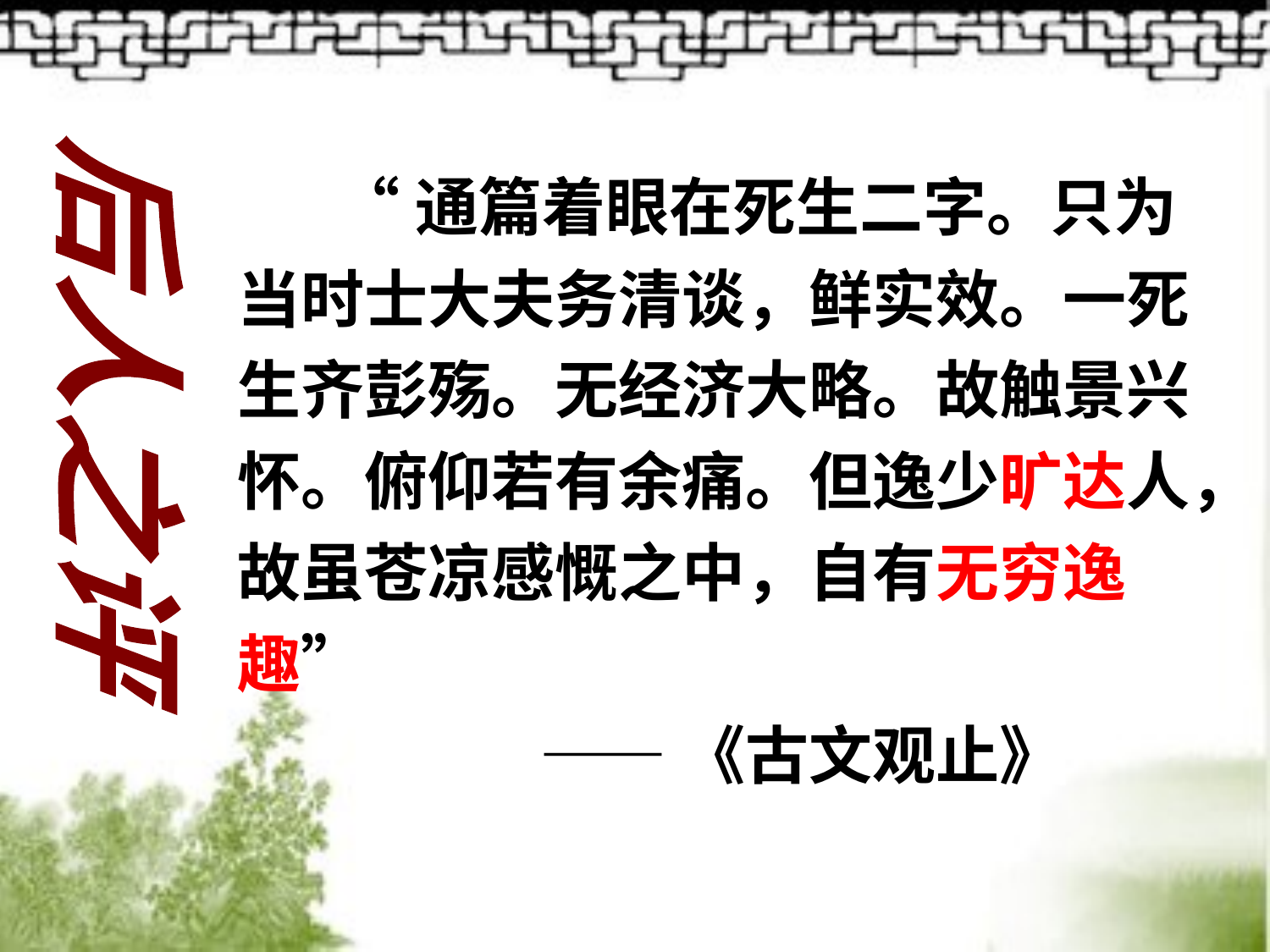

“通篇着眼在死生二字。只为当时士大夫务清谈，鲜实效。一死生齐彭殇。无经济大略。故触景兴怀。俯仰若有余痛。但逸少旷达人，故虽苍凉感慨之中，自有无穷逸趣”
                     ——《古文观止》

后人之评